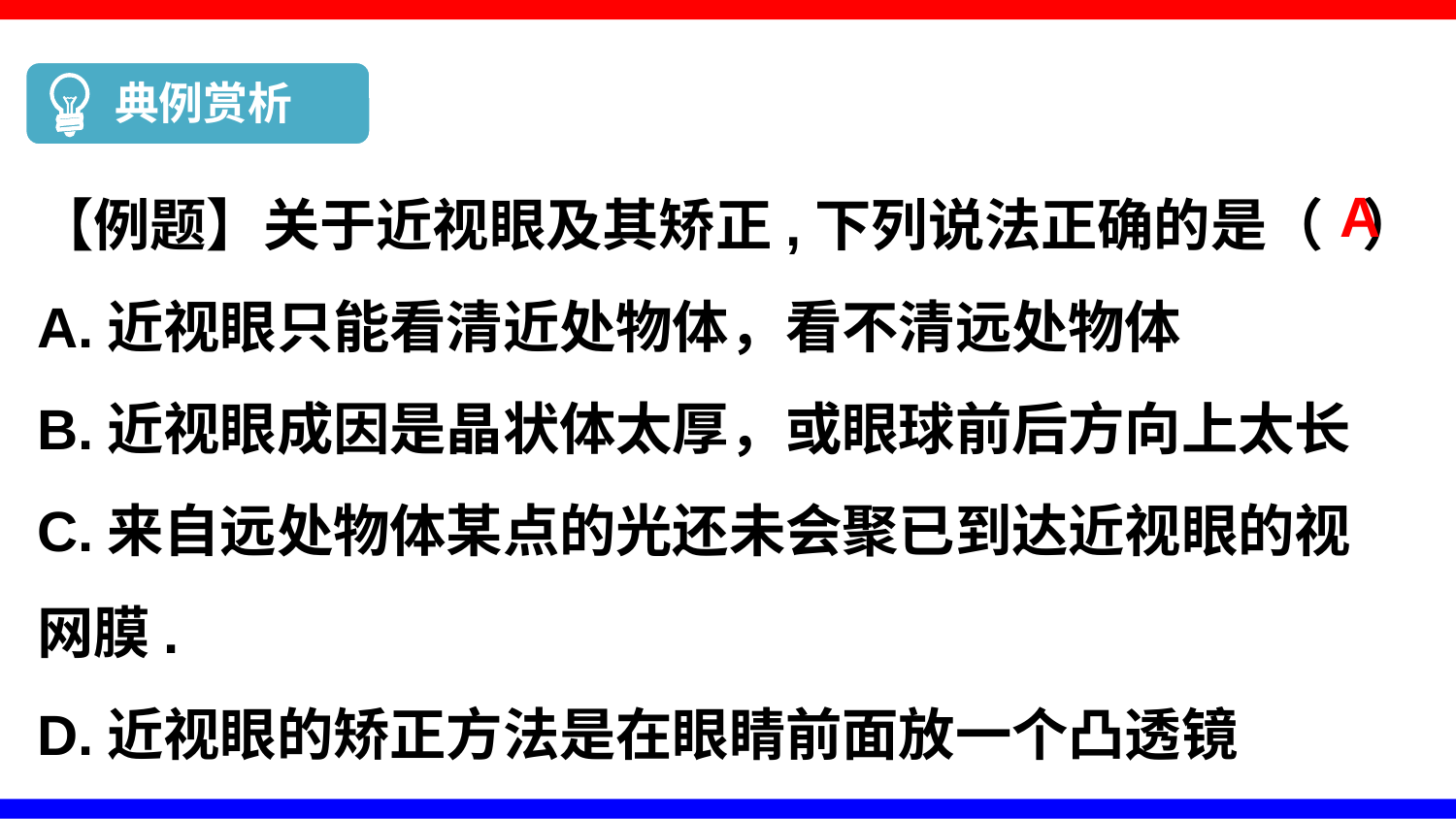

典例赏析

【例题】关于近视眼及其矫正,下列说法正确的是（   ）
A.近视眼只能看清近处物体，看不清远处物体
B.近视眼成因是晶状体太厚，或眼球前后方向上太长
C.来自远处物体某点的光还未会聚已到达近视眼的视
网膜.
D.近视眼的矫正方法是在眼睛前面放一个凸透镜
A